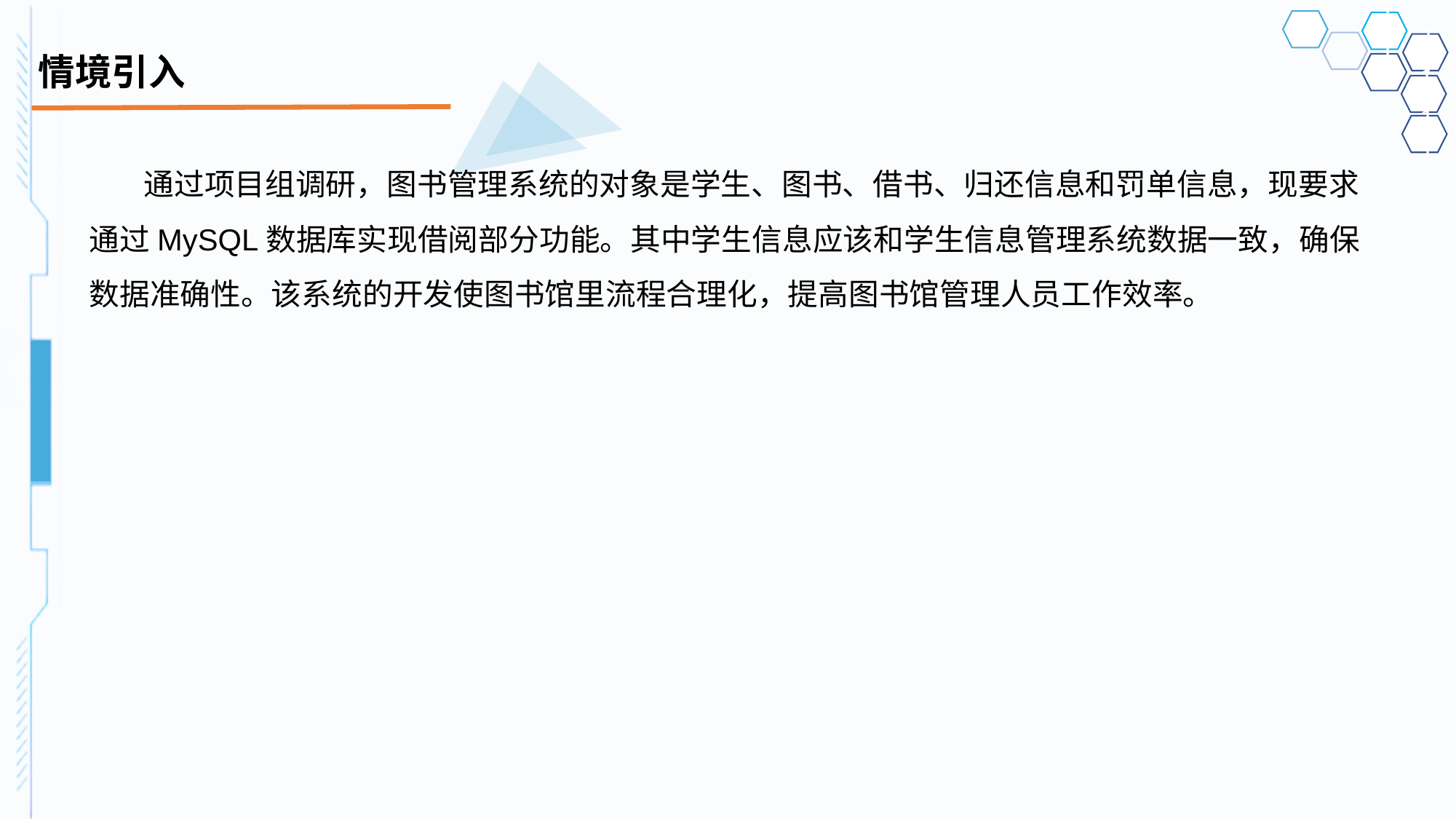

# 情境引入

通过项目组调研，图书管理系统的对象是学生、图书、借书、归还信息和罚单信息，现要求通过MySQL数据库实现借阅部分功能。其中学生信息应该和学生信息管理系统数据一致，确保数据准确性。该系统的开发使图书馆里流程合理化，提高图书馆管理人员工作效率。